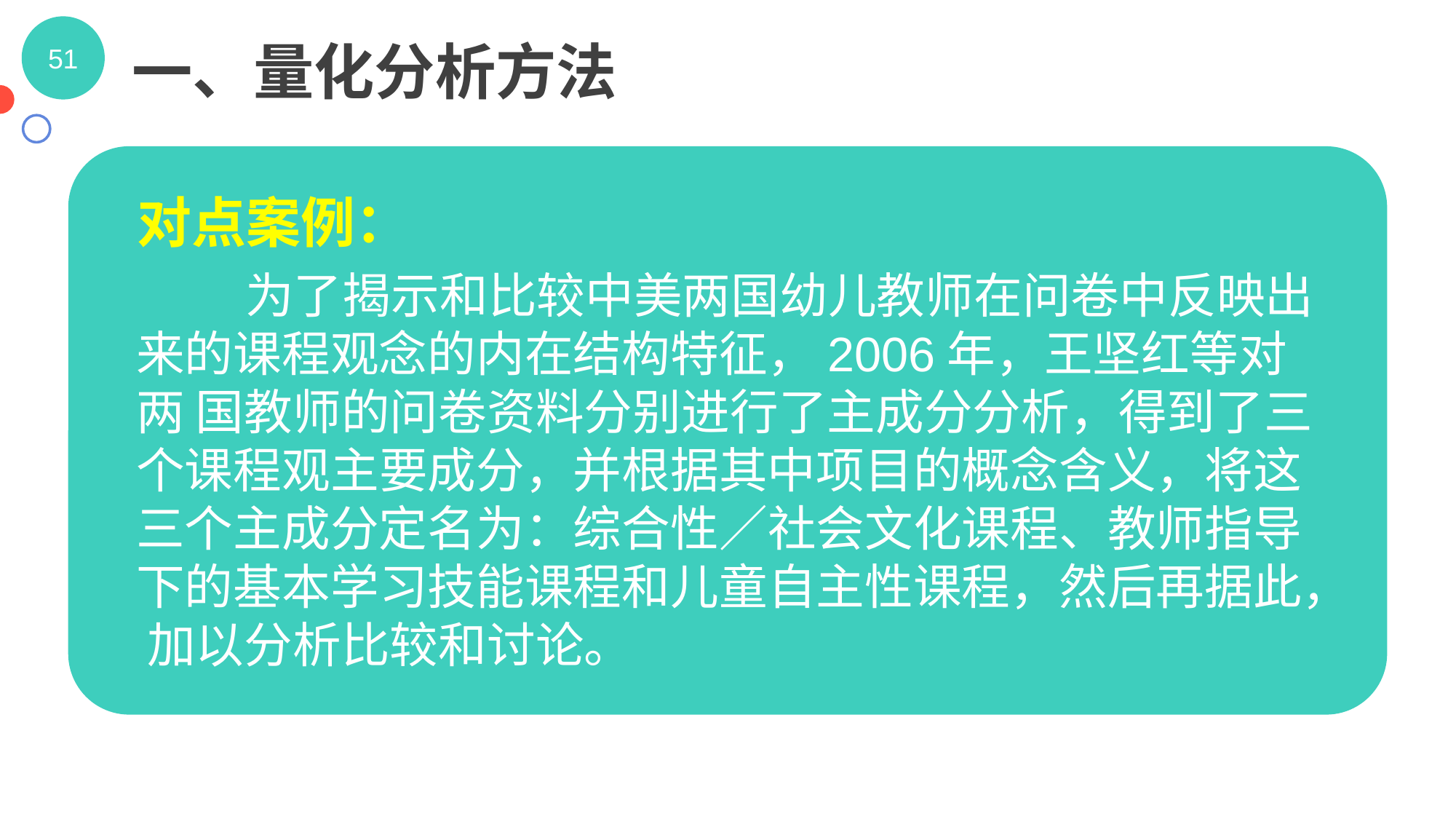

一、量化分析方法

对点案例：
	为了揭示和比较中美两国幼儿教师在问卷中反映出来的课程观念的内在结构特征，2006年，王坚红等对两 国教师的问卷资料分别进行了主成分分析，得到了三个课程观主要成分，并根据其中项目的概念含义，将这三个主成分定名为：综合性／社会文化课程、教师指导下的基本学习技能课程和儿童自主性课程，然后再据此， 加以分析比较和讨论。